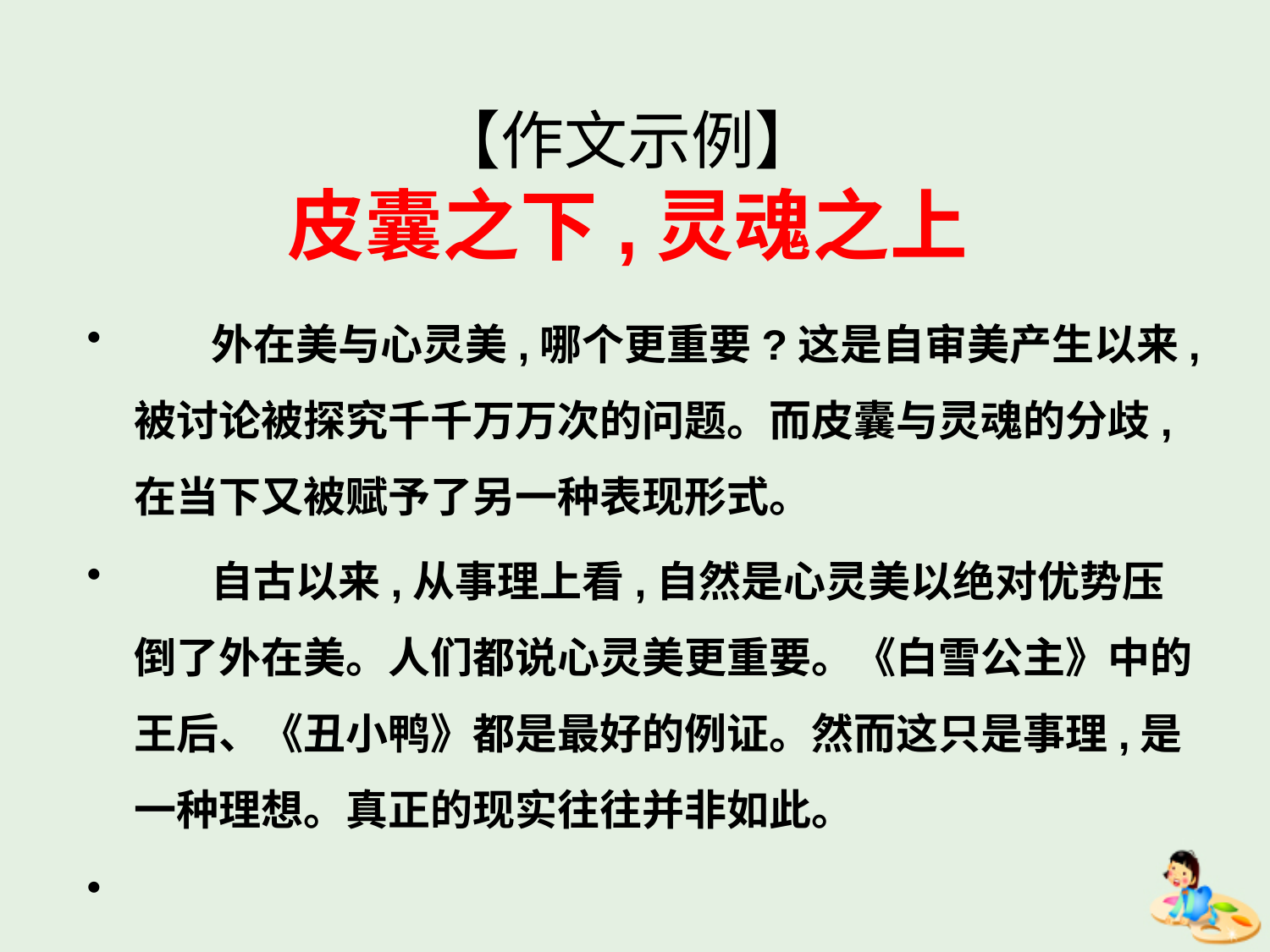

# 【作文示例】 皮囊之下,灵魂之上
       外在美与心灵美,哪个更重要?这是自审美产生以来,被讨论被探究千千万万次的问题。而皮囊与灵魂的分歧,在当下又被赋予了另一种表现形式。
       自古以来,从事理上看,自然是心灵美以绝对优势压倒了外在美。人们都说心灵美更重要。《白雪公主》中的王后、《丑小鸭》都是最好的例证。然而这只是事理,是一种理想。真正的现实往往并非如此。